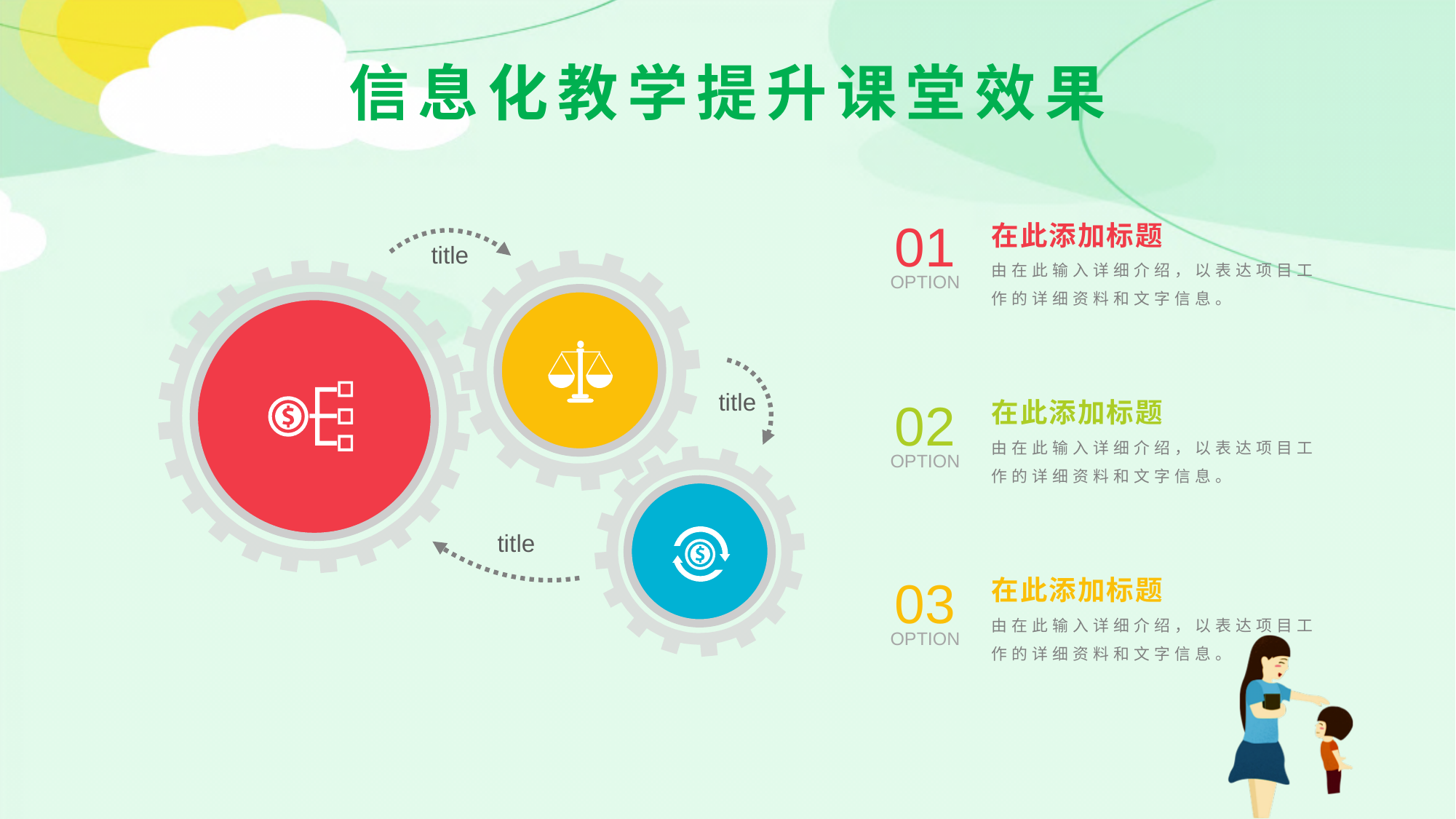

信息化教学提升课堂效果
01
OPTION
在此添加标题
由在此输入详细介绍，以表达项目工作的详细资料和文字信息。

title

title
02
OPTION
在此添加标题
由在此输入详细介绍，以表达项目工作的详细资料和文字信息。

title

03
OPTION
在此添加标题
由在此输入详细介绍，以表达项目工作的详细资料和文字信息。